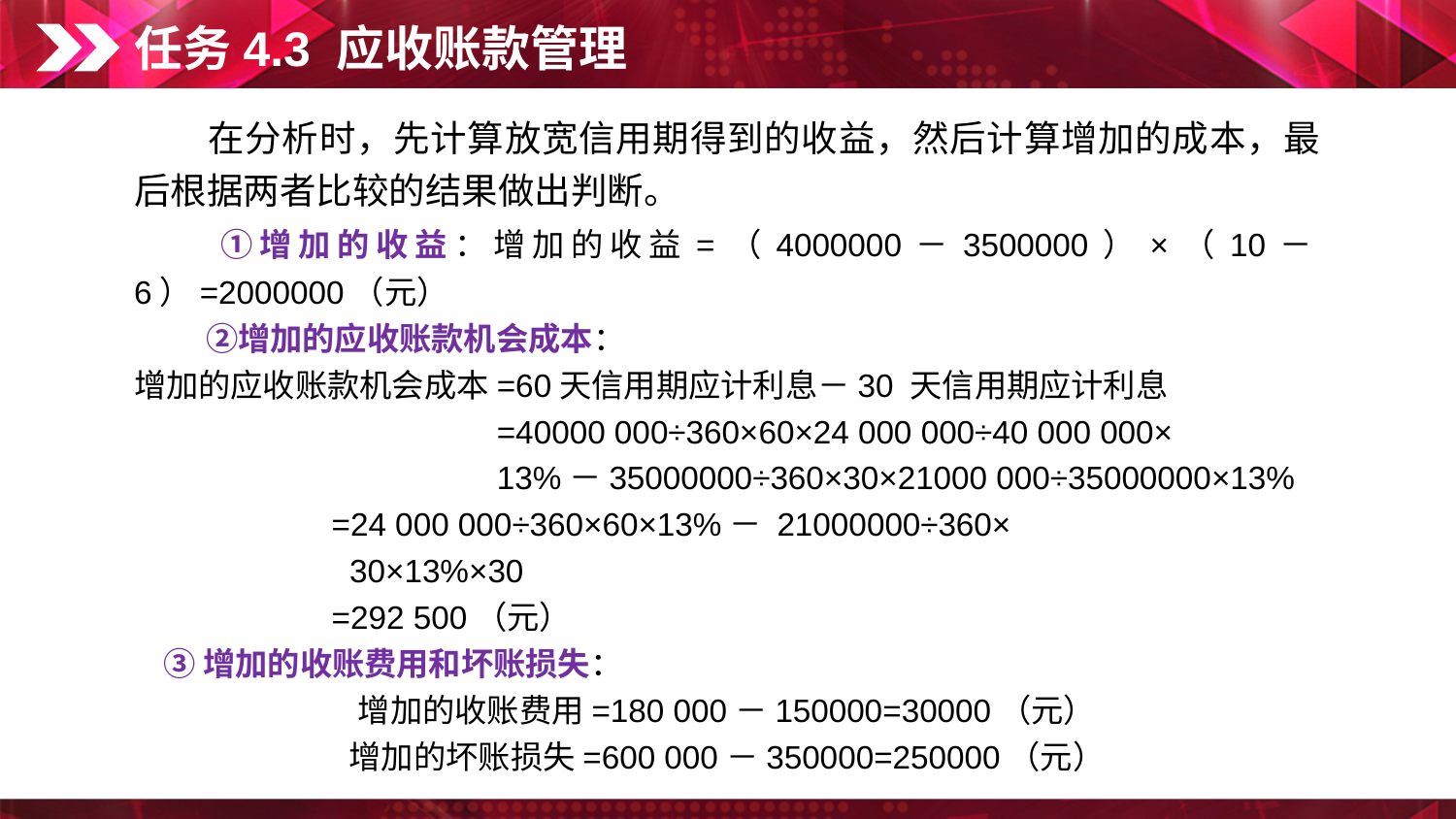

任务4.3 应收账款管理

　　在分析时，先计算放宽信用期得到的收益，然后计算增加的成本，最后根据两者比较的结果做出判断。
　　①增加的收益：增加的收益=（4000000－3500000）×（10－6）=2000000（元）
　　 ②增加的应收账款机会成本：
增加的应收账款机会成本=60天信用期应计利息－30 天信用期应计利息
　　　　　　　　　　　=40000 000÷360×60×24 000 000÷40 000 000×
　　　　　　　　　　　13%－35000000÷360×30×21000 000÷35000000×13%
                      =24 000 000÷360×60×13%－ 21000000÷360×
                        30×13%×30
                      =292 500（元）
    ③增加的收账费用和坏账损失：
增加的收账费用=180 000－150000=30000（元）
增加的坏账损失=600 000－350000=250000（元）